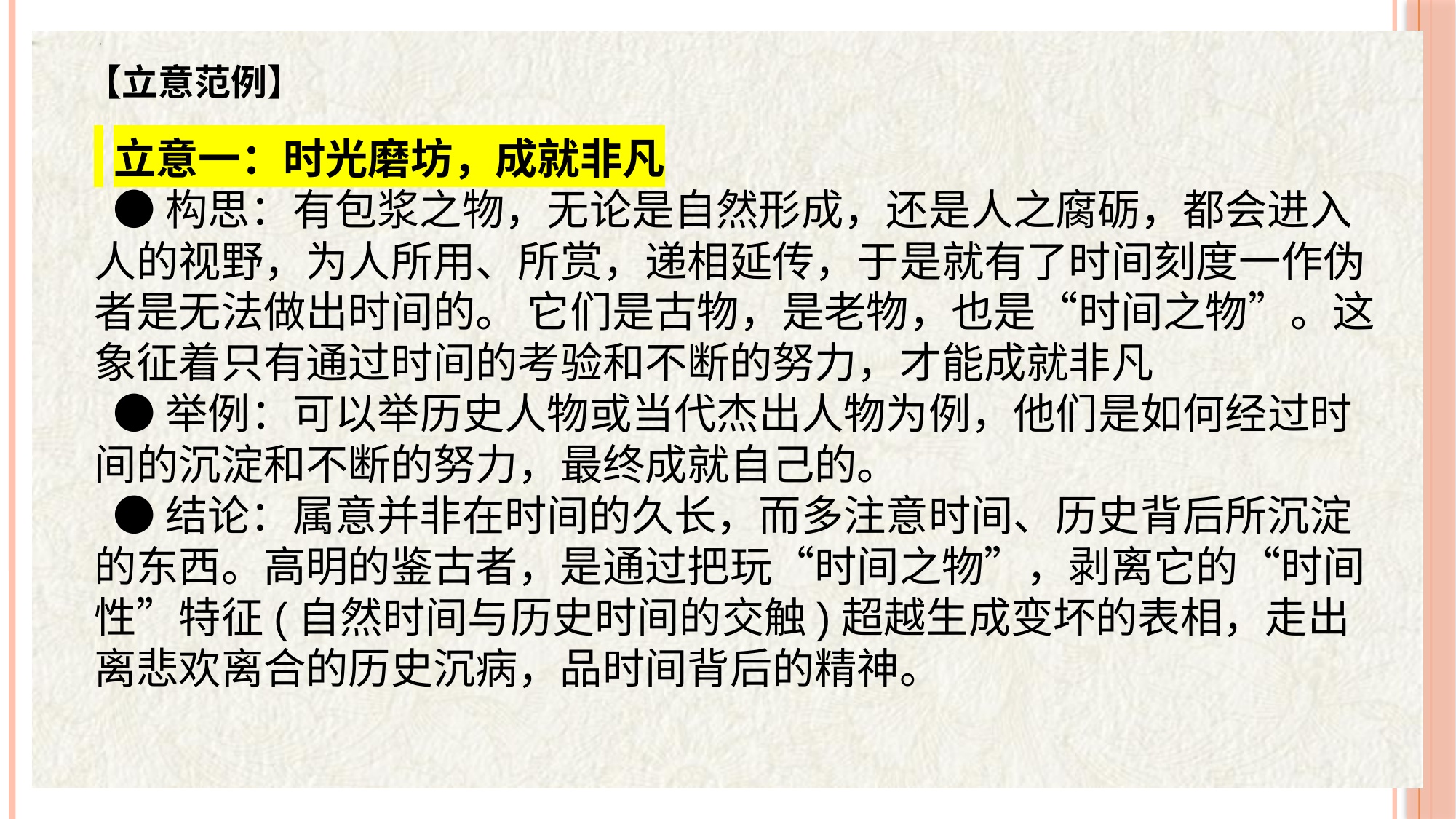

【立意范例】
 立意一：时光磨坊，成就非凡
  ●构思：有包浆之物，无论是自然形成，还是人之腐砺，都会进入人的视野，为人所用、所赏，递相延传，于是就有了时间刻度一作伪者是无法做出时间的。 它们是古物，是老物，也是“时间之物”。这象征着只有通过时间的考验和不断的努力，才能成就非凡
  ●举例：可以举历史人物或当代杰出人物为例，他们是如何经过时间的沉淀和不断的努力，最终成就自己的。
  ●结论：属意并非在时间的久长，而多注意时间、历史背后所沉淀的东西。高明的鉴古者，是通过把玩“时间之物”，剥离它的“时间性”特征(自然时间与历史时间的交触)超越生成变坏的表相，走出离悲欢离合的历史沉病，品时间背后的精神。